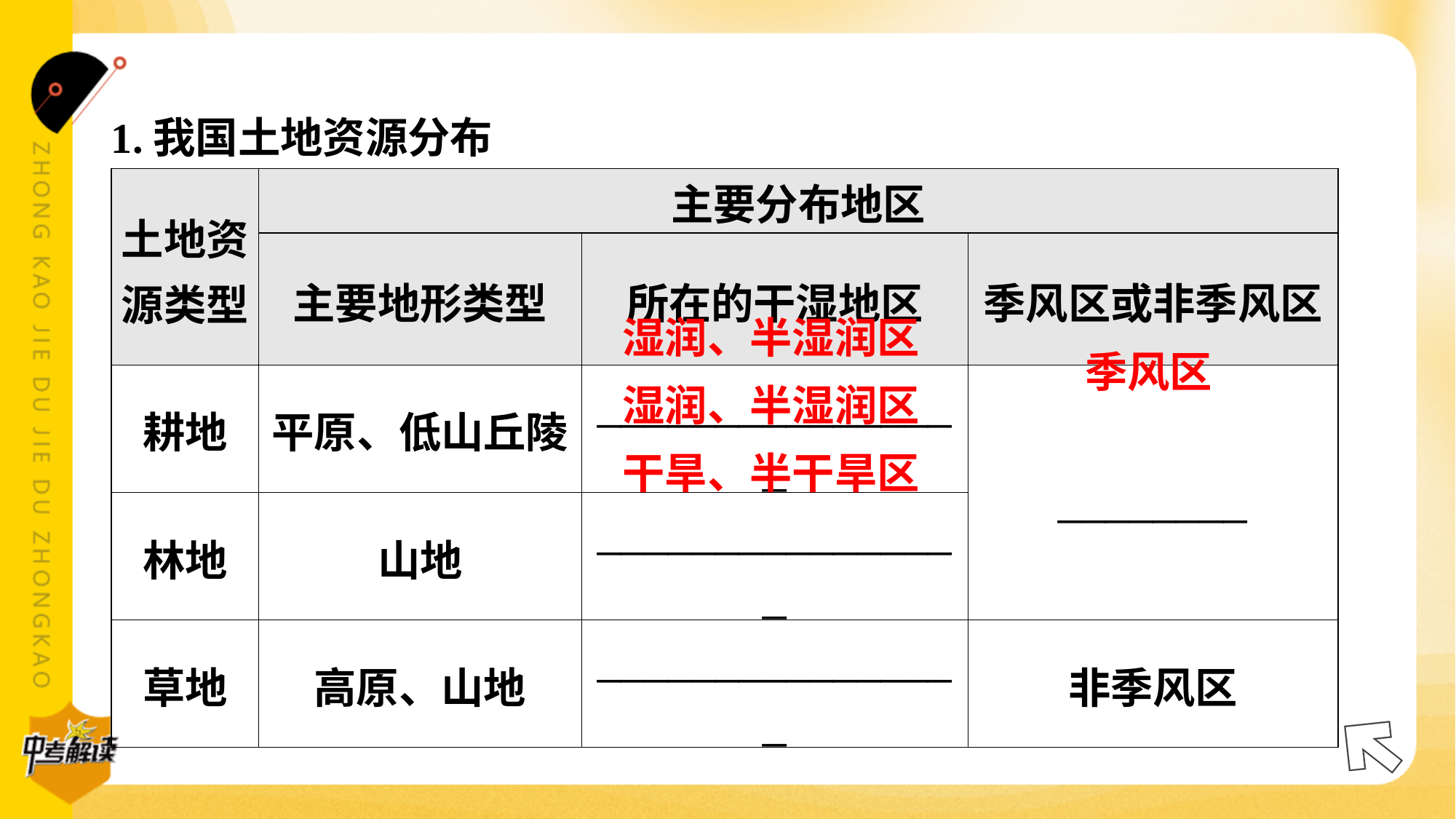

1.我国土地资源分布
| 土地资 源类型 | 主要分布地区 |  |  |
| --- | --- | --- | --- |
|  | 主要地形类型 | 所在的干湿地区 | 季风区或非季风区 |
| 耕地 | 平原、低山丘陵 | \_\_\_\_\_\_\_\_\_\_\_\_\_\_\_\_ | \_\_\_\_\_\_\_\_ |
| 林地 | 山地 | \_\_\_\_\_\_\_\_\_\_\_\_\_\_\_\_ |  |
| 草地 | 高原、山地 | \_\_\_\_\_\_\_\_\_\_\_\_\_\_\_\_ | 非季风区 |
湿润、半湿润区
季风区
湿润、半湿润区
干旱、半干旱区